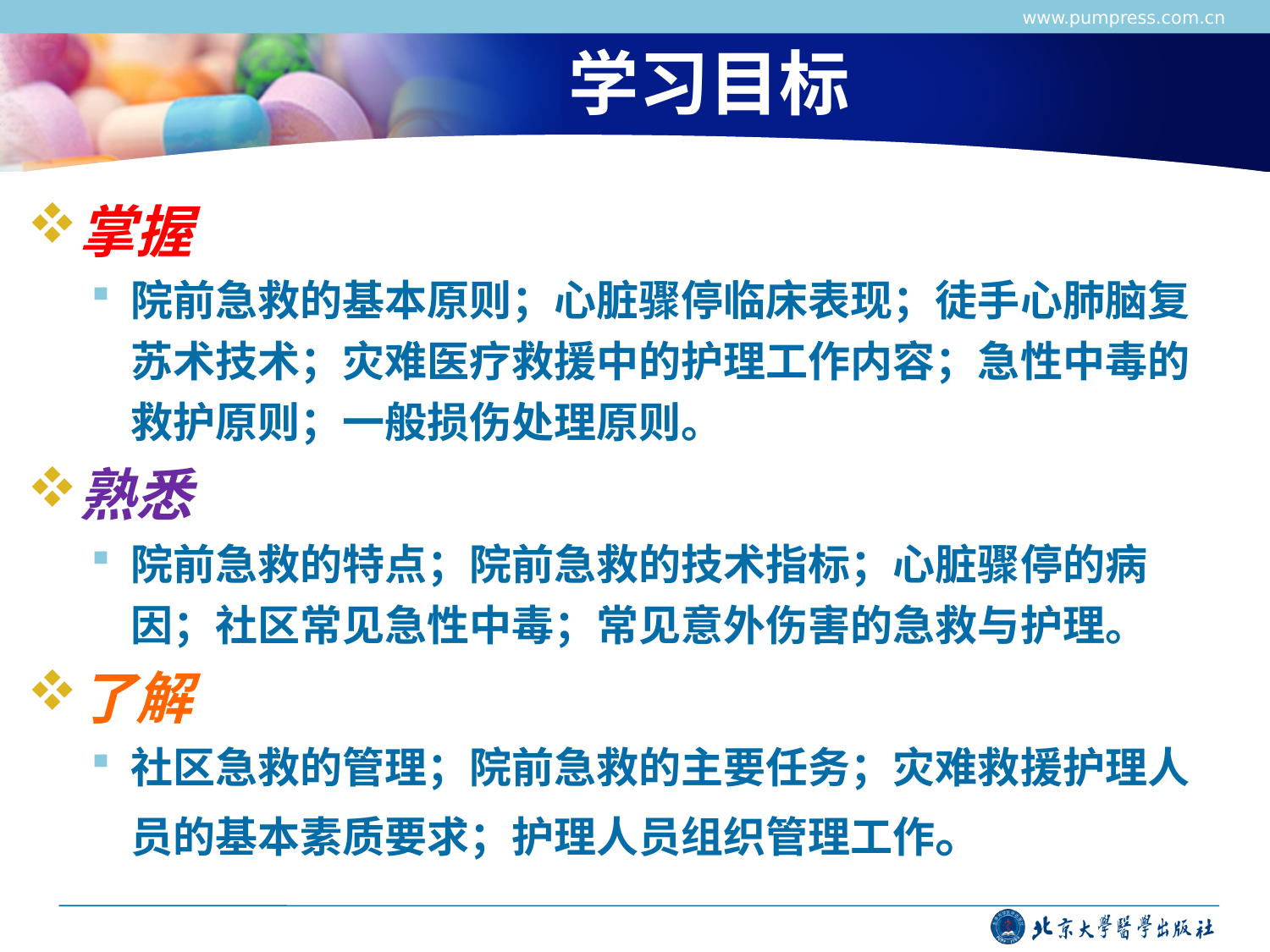

www.pumpress.com.cn
学习目标
掌握
院前急救的基本原则；心脏骤停临床表现；徒手心肺脑复苏术技术；灾难医疗救援中的护理工作内容；急性中毒的救护原则；一般损伤处理原则。
熟悉
院前急救的特点；院前急救的技术指标；心脏骤停的病因；社区常见急性中毒；常见意外伤害的急救与护理。
了解
社区急救的管理；院前急救的主要任务；灾难救援护理人员的基本素质要求；护理人员组织管理工作。